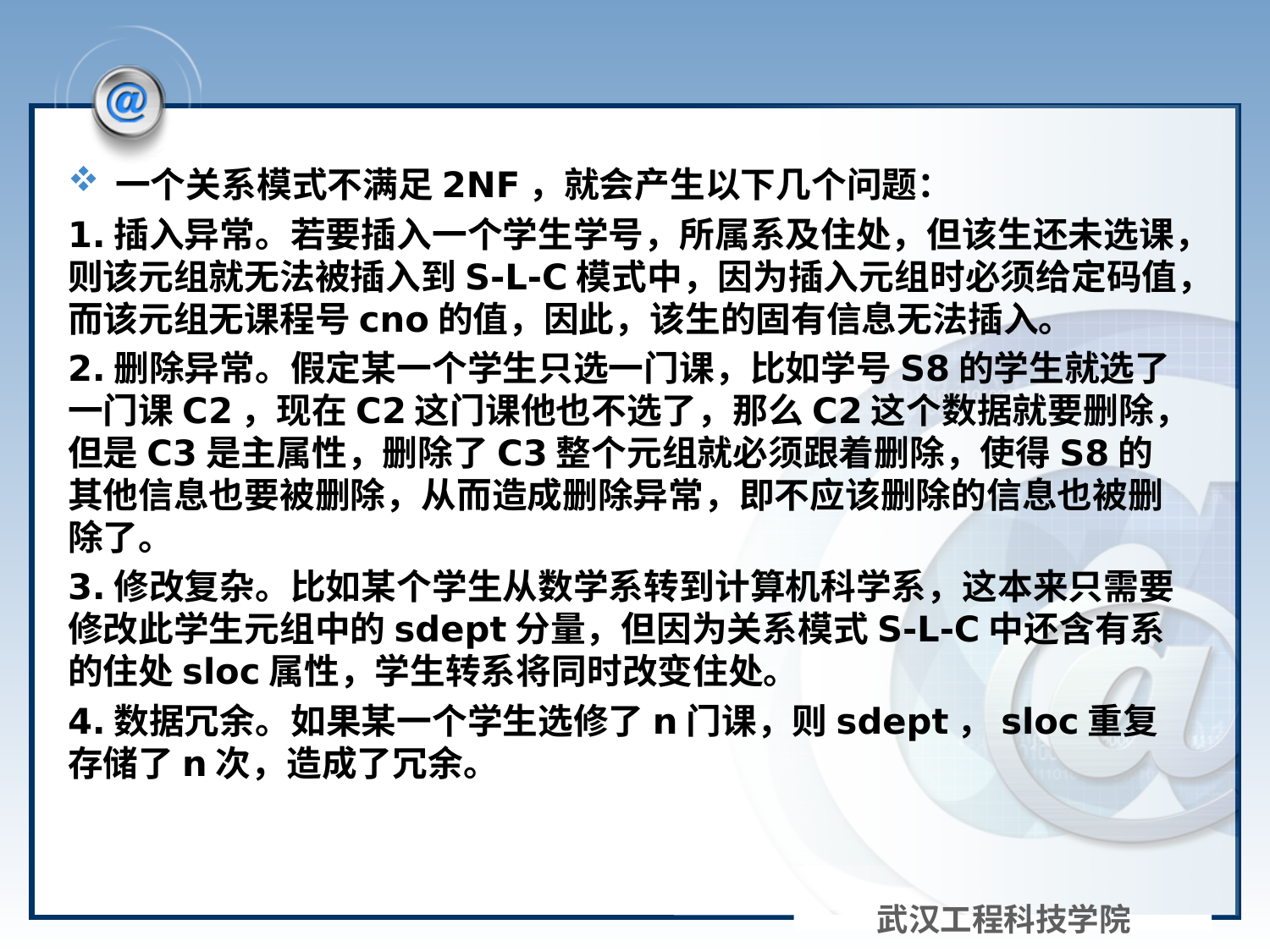

#
一个关系模式不满足2NF，就会产生以下几个问题：
1.插入异常。若要插入一个学生学号，所属系及住处，但该生还未选课，则该元组就无法被插入到S-L-C模式中，因为插入元组时必须给定码值，而该元组无课程号cno的值，因此，该生的固有信息无法插入。
2.删除异常。假定某一个学生只选一门课，比如学号S8的学生就选了一门课C2，现在C2这门课他也不选了，那么C2这个数据就要删除，但是C3是主属性，删除了C3整个元组就必须跟着删除，使得S8的其他信息也要被删除，从而造成删除异常，即不应该删除的信息也被删除了。
3.修改复杂。比如某个学生从数学系转到计算机科学系，这本来只需要修改此学生元组中的sdept分量，但因为关系模式S-L-C中还含有系的住处sloc属性，学生转系将同时改变住处。
4.数据冗余。如果某一个学生选修了n门课，则sdept，sloc重复存储了n次，造成了冗余。

武汉工程科技学院